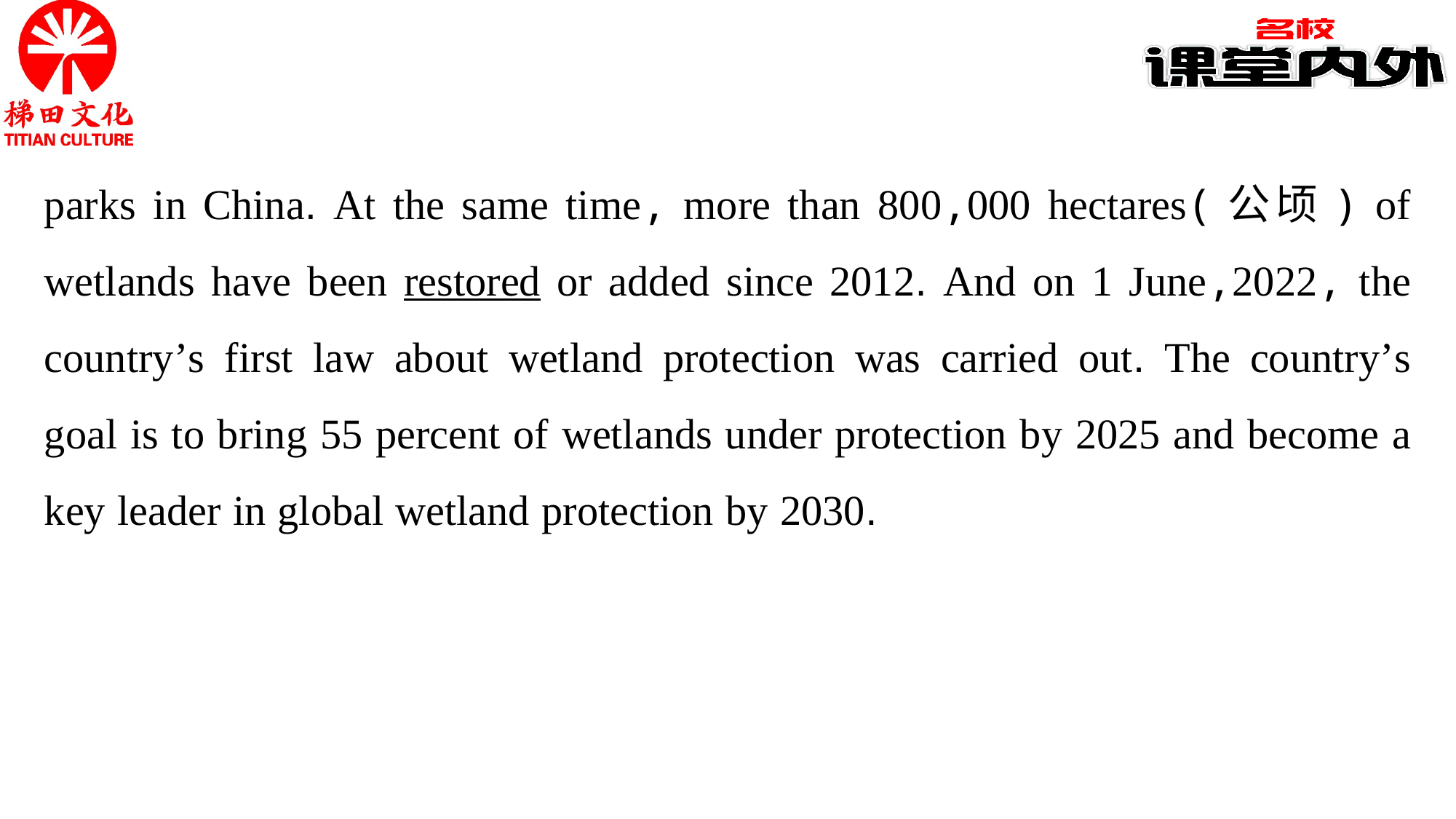

parks in China. At the same time, more than 800,000 hectares(公顷) of wetlands have been restored or added since 2012. And on 1 June,2022, the country’s first law about wetland protection was carried out. The country’s goal is to bring 55 percent of wetlands under protection by 2025 and become a key leader in global wetland protection by 2030.